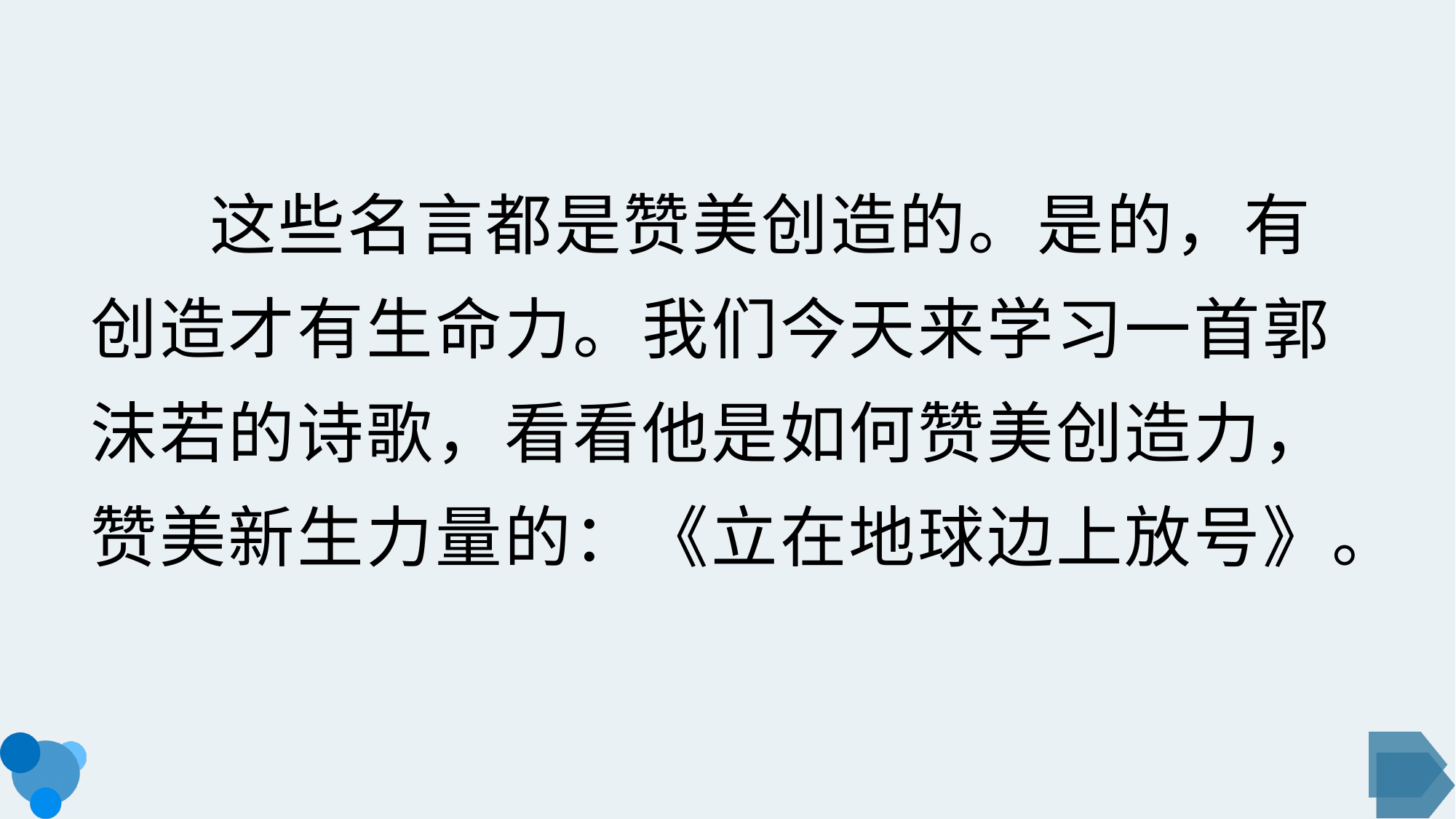

这些名言都是赞美创造的。是的，有创造才有生命力。我们今天来学习一首郭沫若的诗歌，看看他是如何赞美创造力，赞美新生力量的：《立在地球边上放号》。